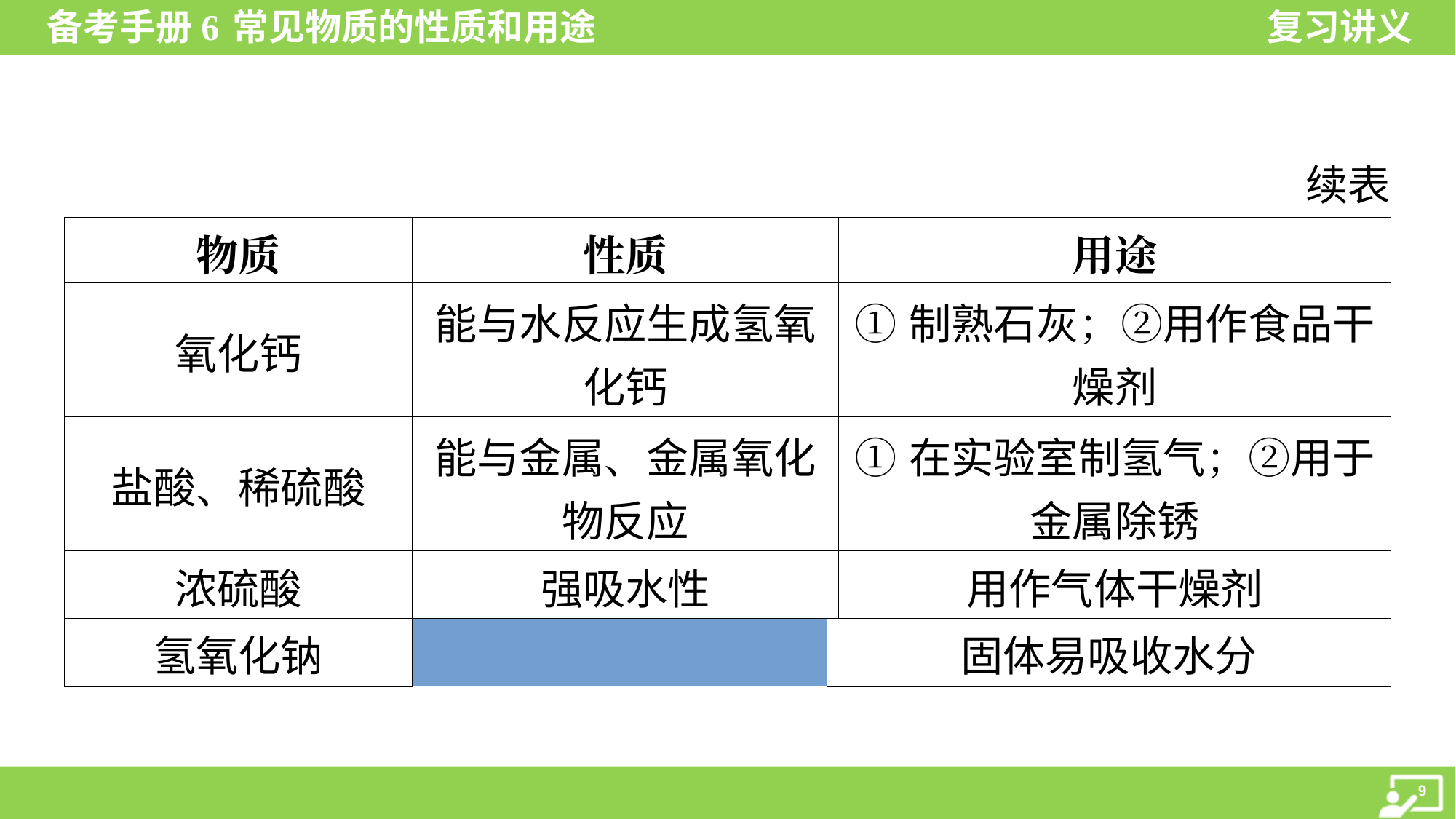

续表
| 物质 |  | 性质 |  | 用途 |
| --- | --- | --- | --- | --- |
| 氧化钙 |  | 能与水反应生成氢氧 化钙 |  | ①制熟石灰；②用作食品干 燥剂 |
| 盐酸、稀硫酸 |  | 能与金属、金属氧化 物反应 |  | ①在实验室制氢气；②用于 金属除锈 |
| 浓硫酸 |  | 强吸水性 |  | 用作气体干燥剂 |
| 氢氧化钠 |  | 固体易吸收水分 |  | 用作气体干燥剂 |